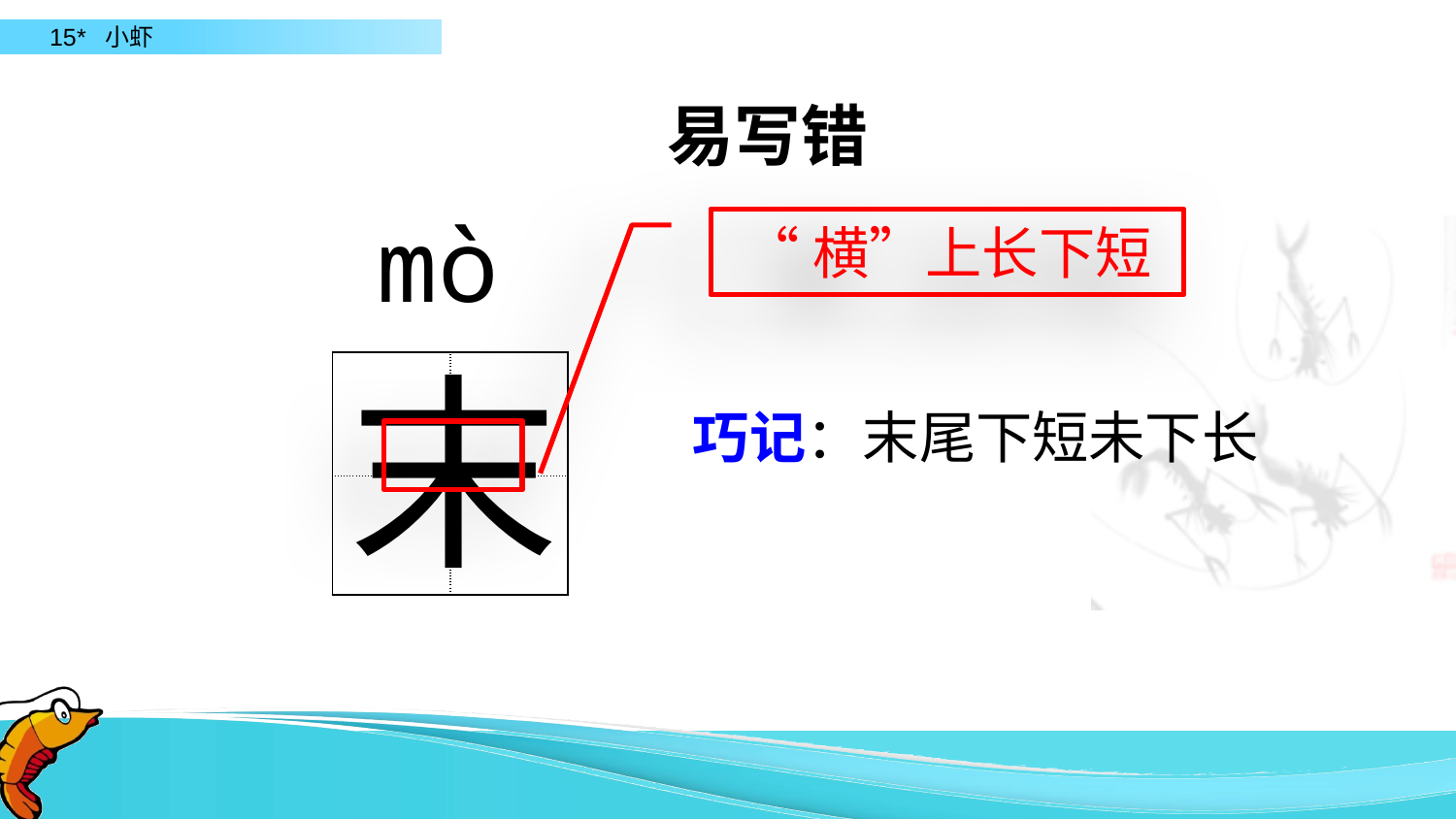

易写错
mò
“横”上长下短
末
|  |  |
| --- | --- |
|  |  |
巧记：末尾下短未下长